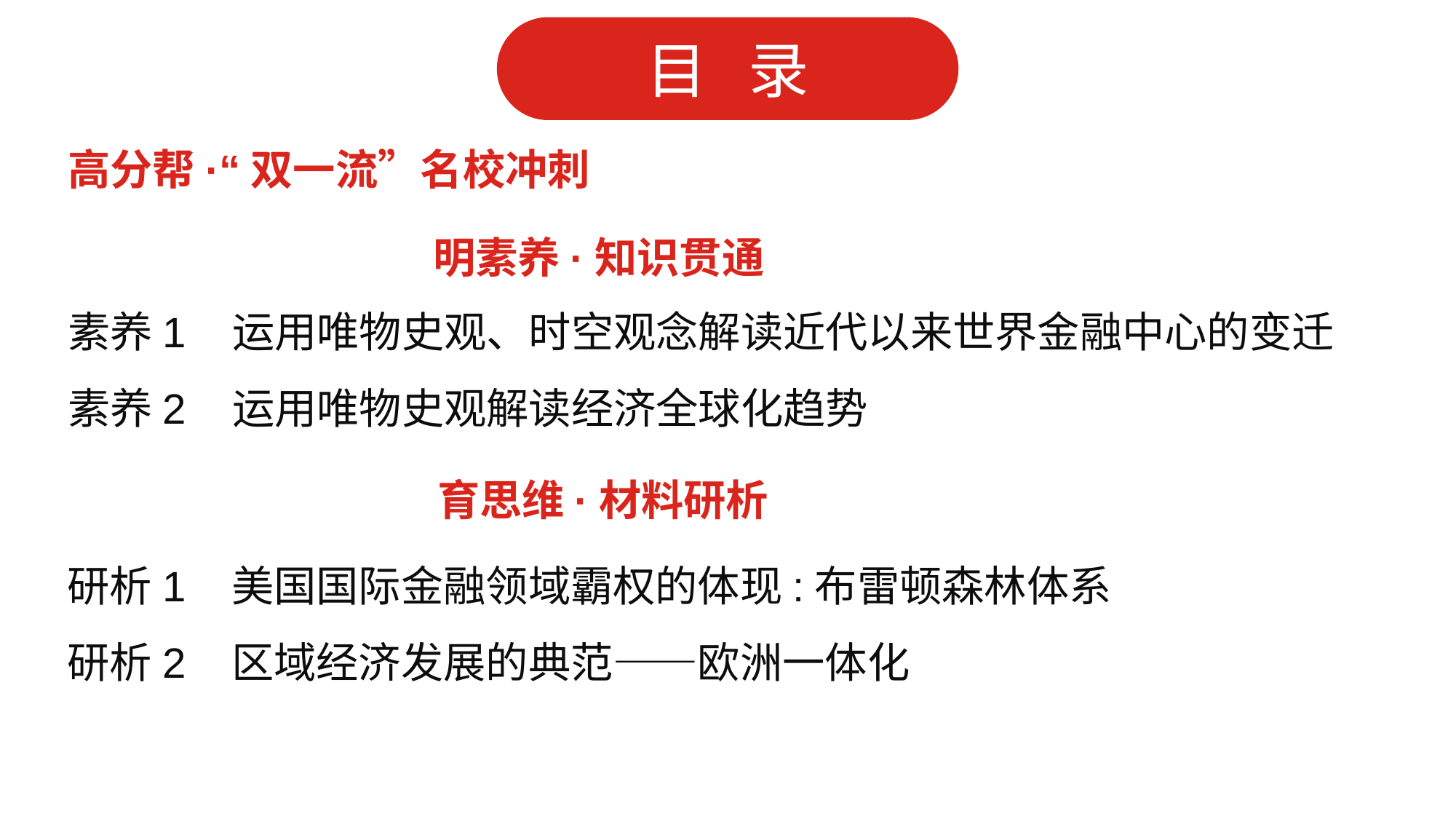

高分帮·“双一流”名校冲刺
明素养·知识贯通
素养1   运用唯物史观、时空观念解读近代以来世界金融中心的变迁
素养2   运用唯物史观解读经济全球化趋势
育思维·材料研析
研析1   美国国际金融领域霸权的体现:布雷顿森林体系
研析2   区域经济发展的典范——欧洲一体化